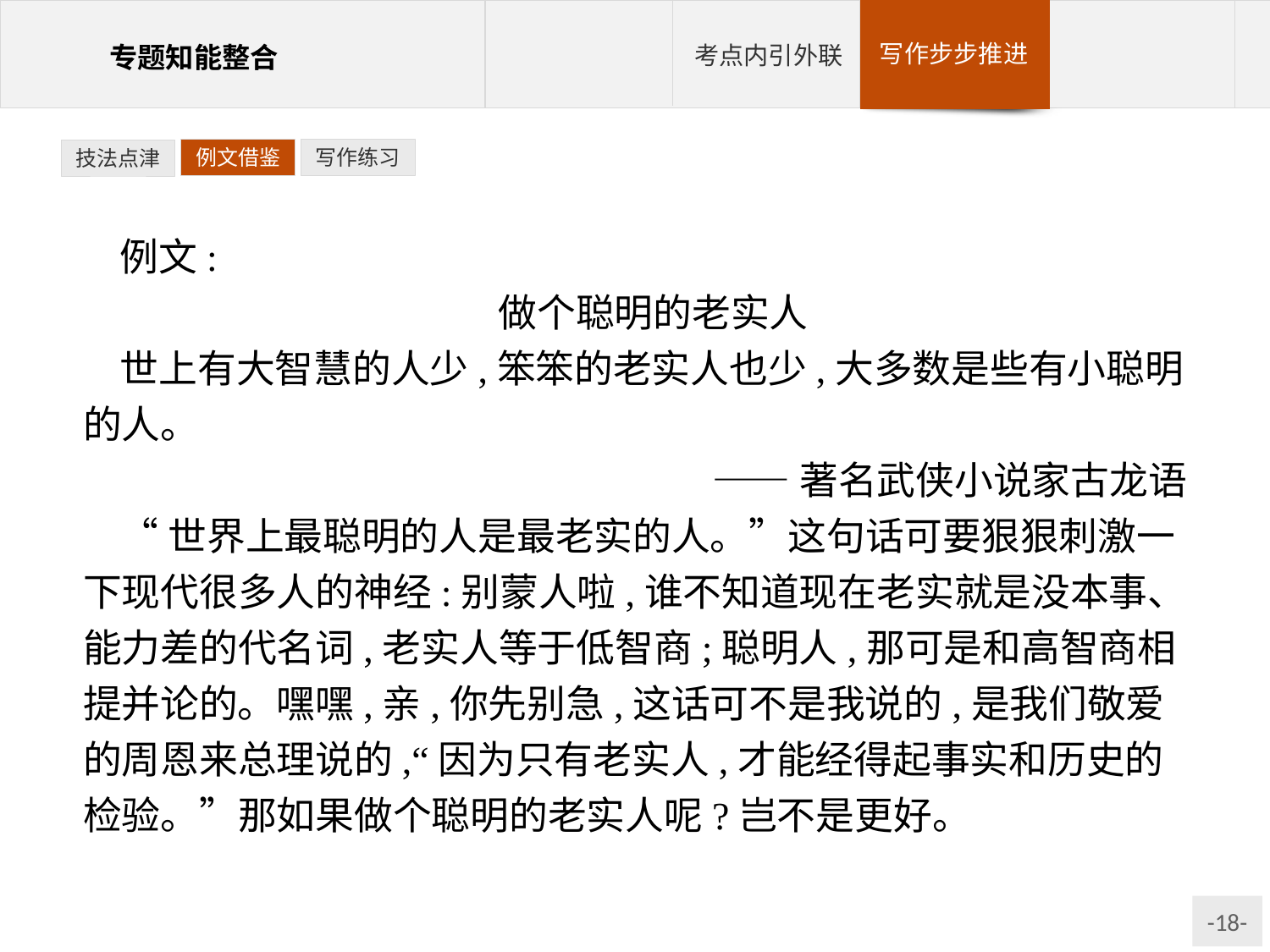

例文借鉴
写作练习
技法点津
例文:
做个聪明的老实人
世上有大智慧的人少,笨笨的老实人也少,大多数是些有小聪明的人。
——著名武侠小说家古龙语
“世界上最聪明的人是最老实的人。”这句话可要狠狠刺激一下现代很多人的神经:别蒙人啦,谁不知道现在老实就是没本事、能力差的代名词,老实人等于低智商;聪明人,那可是和高智商相提并论的。嘿嘿,亲,你先别急,这话可不是我说的,是我们敬爱的周恩来总理说的,“因为只有老实人,才能经得起事实和历史的检验。”那如果做个聪明的老实人呢?岂不是更好。